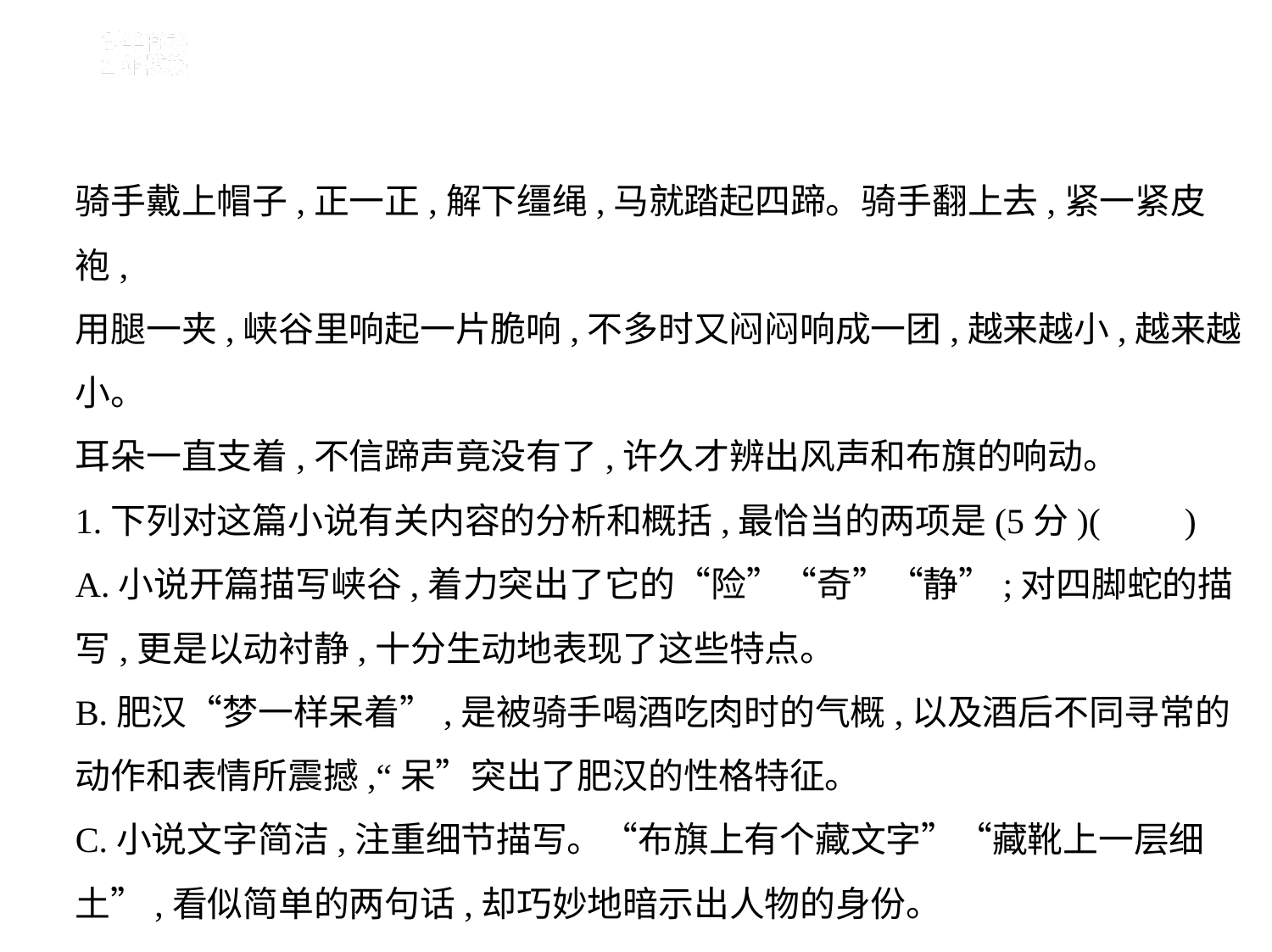

骑手戴上帽子,正一正,解下缰绳,马就踏起四蹄。骑手翻上去,紧一紧皮袍,
用腿一夹,峡谷里响起一片脆响,不多时又闷闷响成一团,越来越小,越来越
小。
耳朵一直支着,不信蹄声竟没有了,许久才辨出风声和布旗的响动。
1.下列对这篇小说有关内容的分析和概括,最恰当的两项是(5分)(　    )
A.小说开篇描写峡谷,着力突出了它的“险”“奇”“静”;对四脚蛇的描
写,更是以动衬静,十分生动地表现了这些特点。
B.肥汉“梦一样呆着”,是被骑手喝酒吃肉时的气概,以及酒后不同寻常的
动作和表情所震撼,“呆”突出了肥汉的性格特征。
C.小说文字简洁,注重细节描写。“布旗上有个藏文字”“藏靴上一层细
土”,看似简单的两句话,却巧妙地暗示出人物的身份。